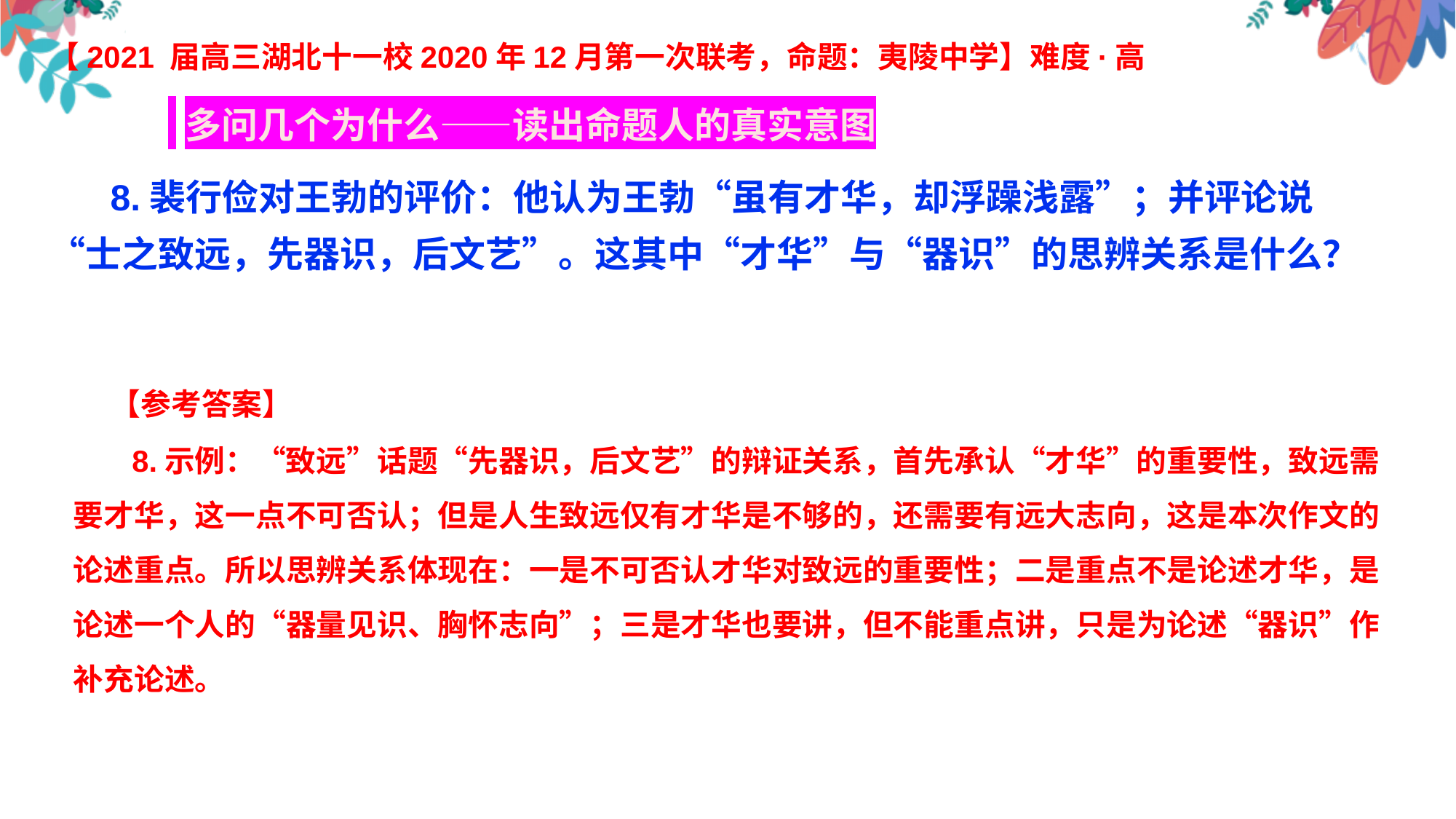

【2021 届高三湖北十一校2020年12月第一次联考，命题：夷陵中学】难度·高
                  多问几个为什么——读出命题人的真实意图
      8.裴行俭对王勃的评价：他认为王勃“虽有才华，却浮躁浅露”；并评论说“士之致远，先器识，后文艺”。这其中“才华”与“器识”的思辨关系是什么？
   【参考答案】
       8.示例：“致远”话题“先器识，后文艺”的辩证关系，首先承认“才华”的重要性，致远需要才华，这一点不可否认；但是人生致远仅有才华是不够的，还需要有远大志向，这是本次作文的论述重点。所以思辨关系体现在：一是不可否认才华对致远的重要性；二是重点不是论述才华，是论述一个人的“器量见识、胸怀志向”；三是才华也要讲，但不能重点讲，只是为论述“器识”作补充论述。